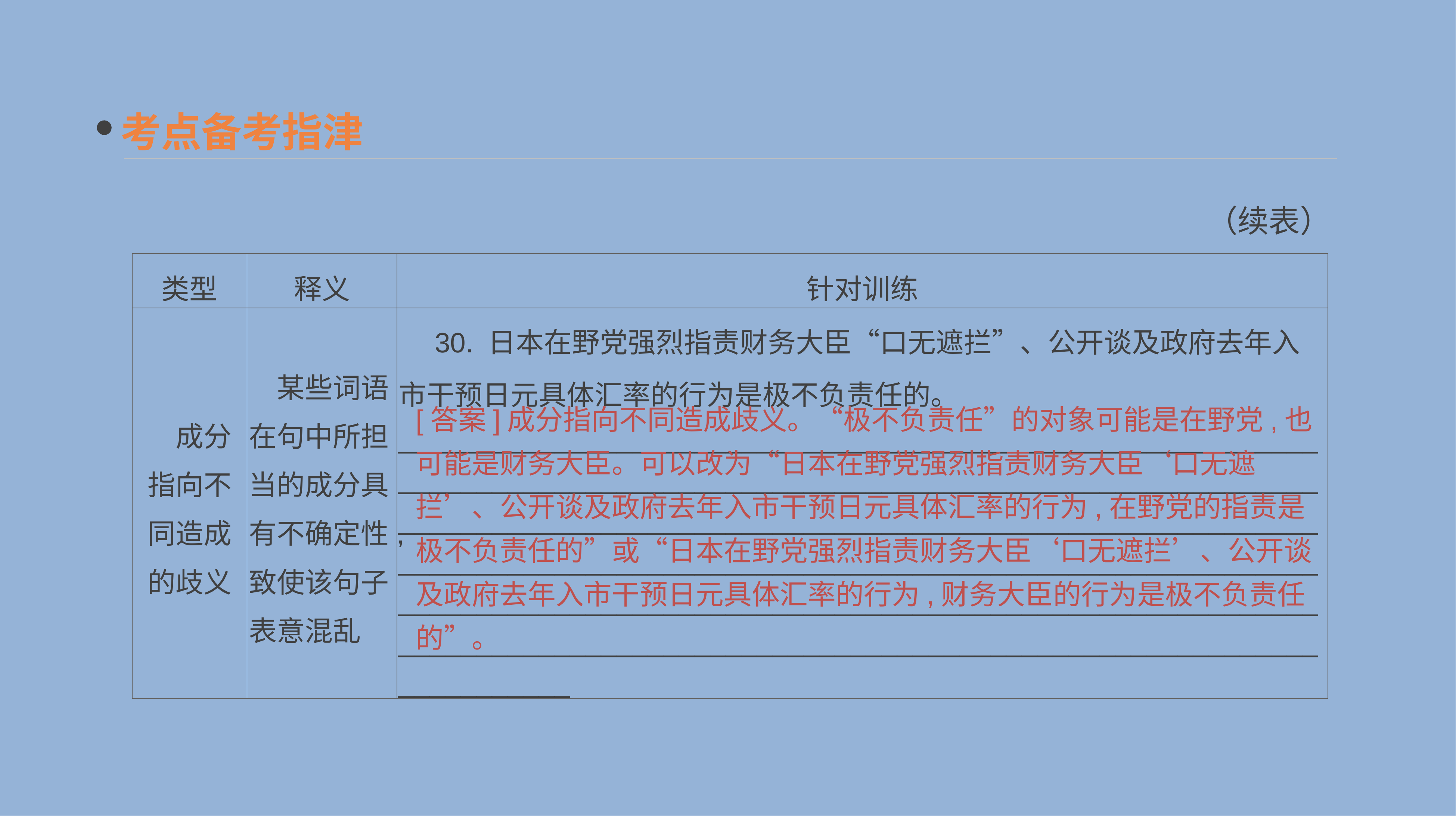

考点备考指津

（续表）
| 类型 | 释义 | 针对训练 |
| --- | --- | --- |
| 成分指向不同造成的歧义 | 某些词语在句中所担当的成分具有不确定性,致使该句子表意混乱 | 30. 日本在野党强烈指责财务大臣“口无遮拦”、公开谈及政府去年入市干预日元具体汇率的行为是极不负责任的。 \_\_\_\_\_\_\_\_\_\_\_\_\_\_\_\_\_\_\_\_\_\_\_\_\_\_\_\_\_\_\_\_\_\_\_\_\_\_\_\_\_\_\_\_\_\_\_\_\_\_\_\_\_\_\_\_\_\_\_\_\_\_\_\_\_\_\_\_\_\_\_\_\_\_\_\_\_\_\_\_\_\_\_\_\_\_\_\_\_\_\_\_\_\_\_\_\_\_\_\_\_\_\_\_\_\_\_\_\_\_\_\_\_\_\_\_\_\_\_\_\_\_\_\_\_\_\_\_\_\_\_\_\_\_\_\_\_\_\_\_\_\_\_\_\_\_\_\_\_\_\_\_\_\_\_\_\_\_\_\_\_\_\_\_\_\_\_\_\_\_\_\_\_\_\_\_\_\_\_\_\_\_\_\_\_\_\_\_\_\_\_\_\_\_\_\_\_\_\_\_\_\_\_\_\_\_\_\_\_\_\_\_\_\_\_\_\_\_\_\_\_\_\_\_\_\_\_\_\_\_\_\_\_\_\_\_\_\_\_\_\_\_\_\_\_\_\_\_\_\_\_\_\_\_\_\_\_\_\_\_\_\_\_\_\_\_\_\_\_\_\_\_\_\_\_\_\_\_\_\_\_\_\_\_\_\_\_\_\_\_\_\_\_\_\_\_\_\_\_\_\_\_\_\_\_\_\_\_\_\_\_\_\_\_\_\_\_\_\_\_\_\_\_\_\_\_\_\_\_\_\_\_\_\_\_\_\_\_\_\_\_\_\_\_\_\_\_\_\_\_\_\_\_\_\_\_\_\_\_\_\_\_\_\_\_ |
[答案]成分指向不同造成歧义。“极不负责任”的对象可能是在野党,也可能是财务大臣。可以改为“日本在野党强烈指责财务大臣‘口无遮拦’、公开谈及政府去年入市干预日元具体汇率的行为,在野党的指责是极不负责任的”或“日本在野党强烈指责财务大臣‘口无遮拦’、公开谈及政府去年入市干预日元具体汇率的行为,财务大臣的行为是极不负责任的”。